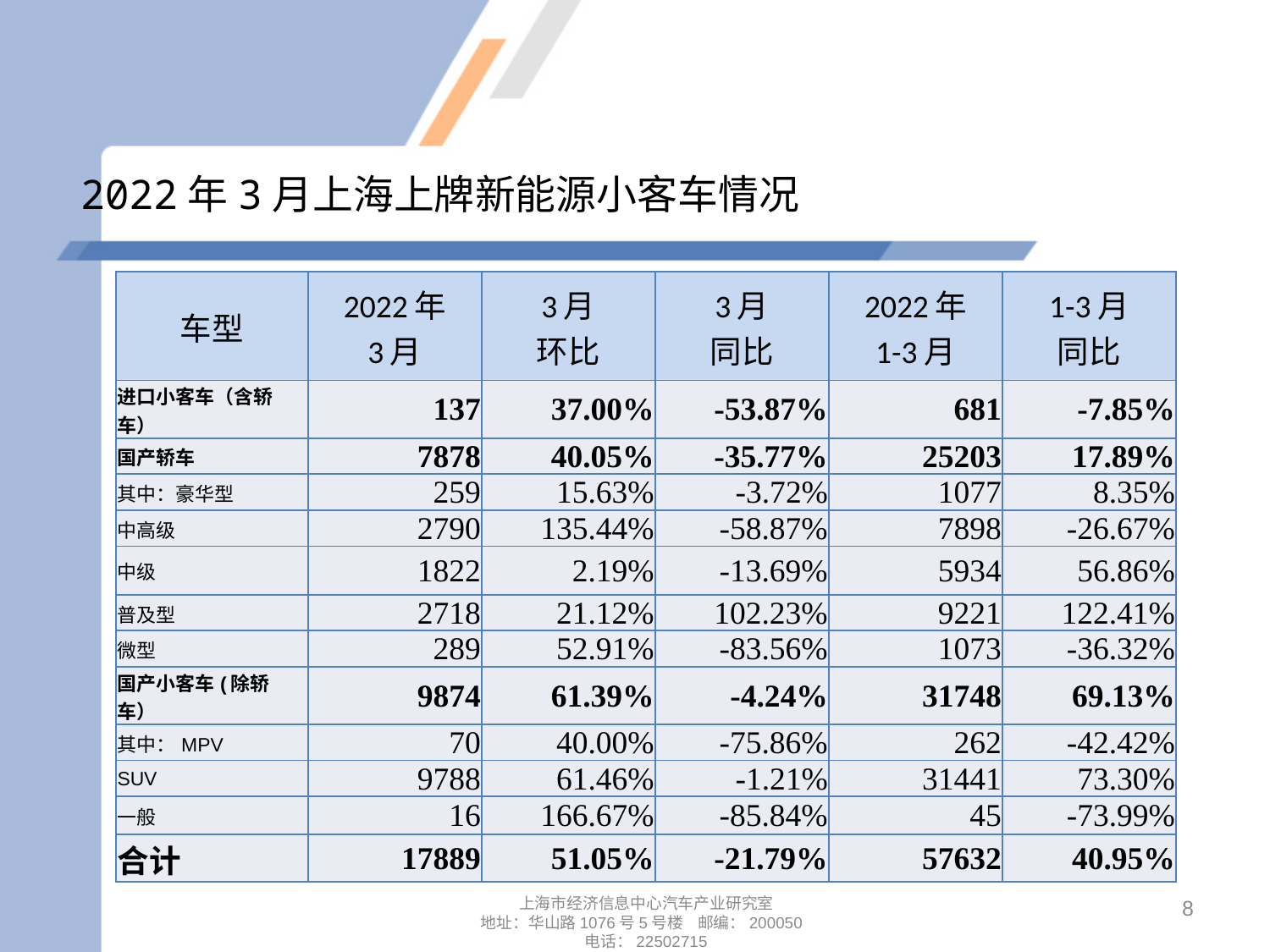

# 2022年3月上海上牌新能源小客车情况
| 车型 | 2022年 3月 | 3月 环比 | 3月 同比 | 2022年 1-3月 | 1-3月 同比 |
| --- | --- | --- | --- | --- | --- |
| 进口小客车（含轿车） | 137 | 37.00% | -53.87% | 681 | -7.85% |
| 国产轿车 | 7878 | 40.05% | -35.77% | 25203 | 17.89% |
| 其中：豪华型 | 259 | 15.63% | -3.72% | 1077 | 8.35% |
| 中高级 | 2790 | 135.44% | -58.87% | 7898 | -26.67% |
| 中级 | 1822 | 2.19% | -13.69% | 5934 | 56.86% |
| 普及型 | 2718 | 21.12% | 102.23% | 9221 | 122.41% |
| 微型 | 289 | 52.91% | -83.56% | 1073 | -36.32% |
| 国产小客车(除轿车） | 9874 | 61.39% | -4.24% | 31748 | 69.13% |
| 其中：MPV | 70 | 40.00% | -75.86% | 262 | -42.42% |
| SUV | 9788 | 61.46% | -1.21% | 31441 | 73.30% |
| 一般 | 16 | 166.67% | -85.84% | 45 | -73.99% |
| 合计 | 17889 | 51.05% | -21.79% | 57632 | 40.95% |

8
上海市经济信息中心汽车产业研究室
地址：华山路1076号5号楼    邮编：200050
电话：22502715